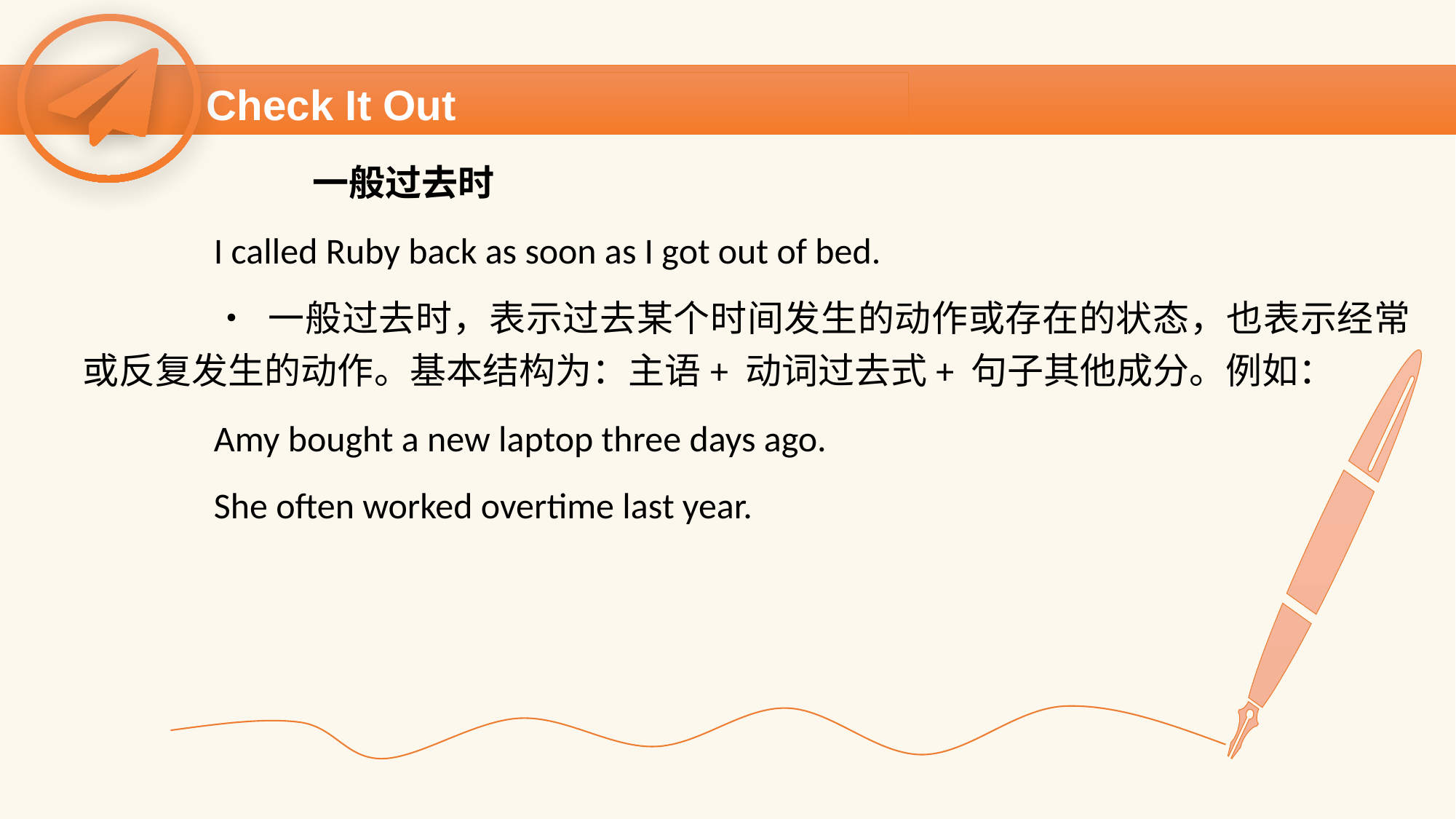

Check It Out
                           一般过去时
                    I called Ruby back as soon as I got out of bed.
               • 一般过去时，表示过去某个时间发生的动作或存在的状态，也表示经常或反复发生的动作。基本结构为：主语+ 动词过去式+ 句子其他成分。例如：
                Amy bought a new laptop three days ago.
                She often worked overtime last year.